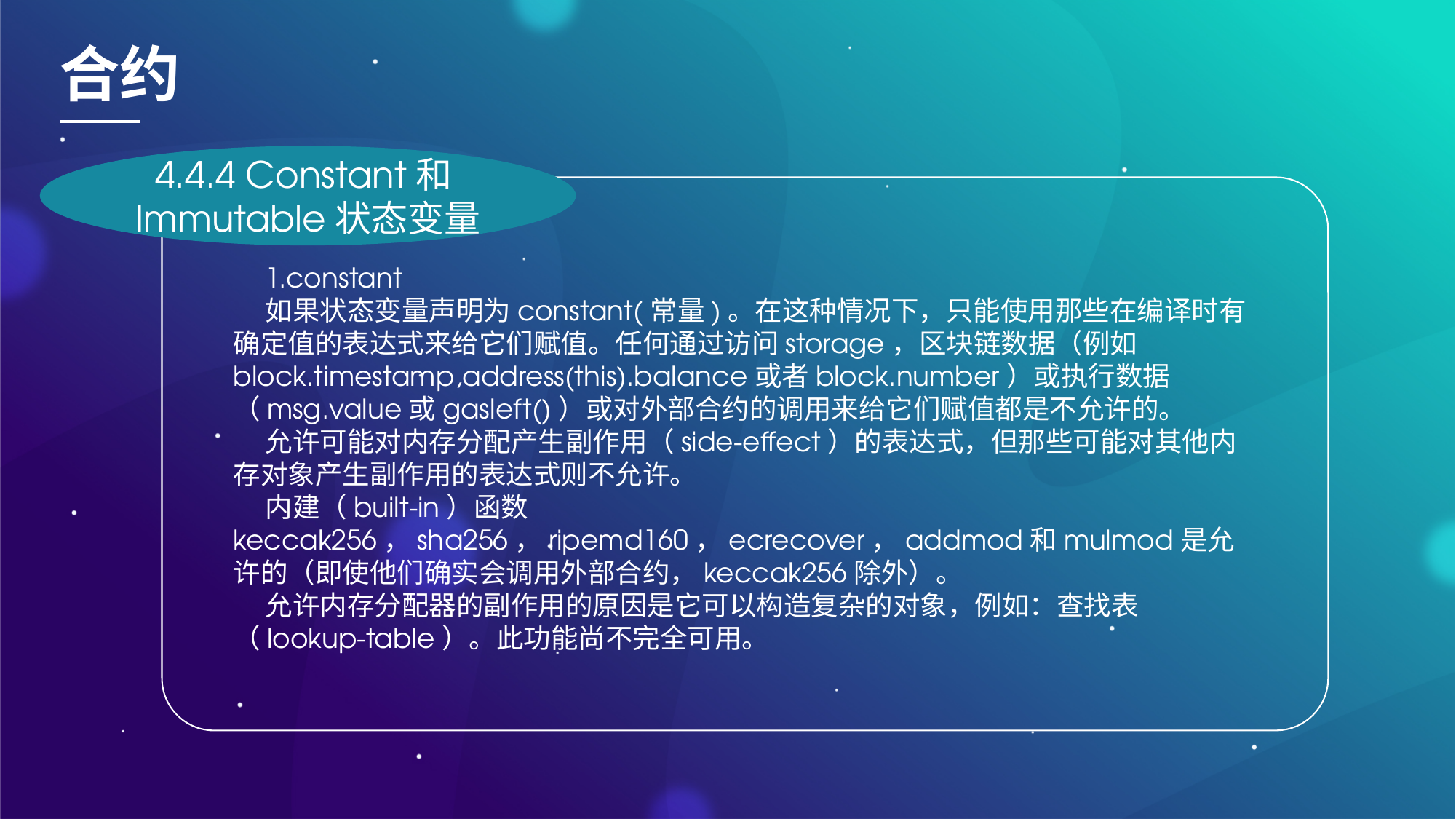

合约
4.4.4 Constant和Immutable状态变量

1.constant
如果状态变量声明为constant(常量)。在这种情况下，只能使用那些在编译时有确定值的表达式来给它们赋值。任何通过访问storage，区块链数据（例如block.timestamp,address(this).balance或者block.number）或执行数据（msg.value或gasleft()）或对外部合约的调用来给它们赋值都是不允许的。
允许可能对内存分配产生副作用（side-effect）的表达式，但那些可能对其他内存对象产生副作用的表达式则不允许。
内建（built-in）函数keccak256，sha256，ripemd160，ecrecover，addmod和mulmod是允许的（即使他们确实会调用外部合约，keccak256除外）。
允许内存分配器的副作用的原因是它可以构造复杂的对象，例如：查找表（lookup-table）。此功能尚不完全可用。